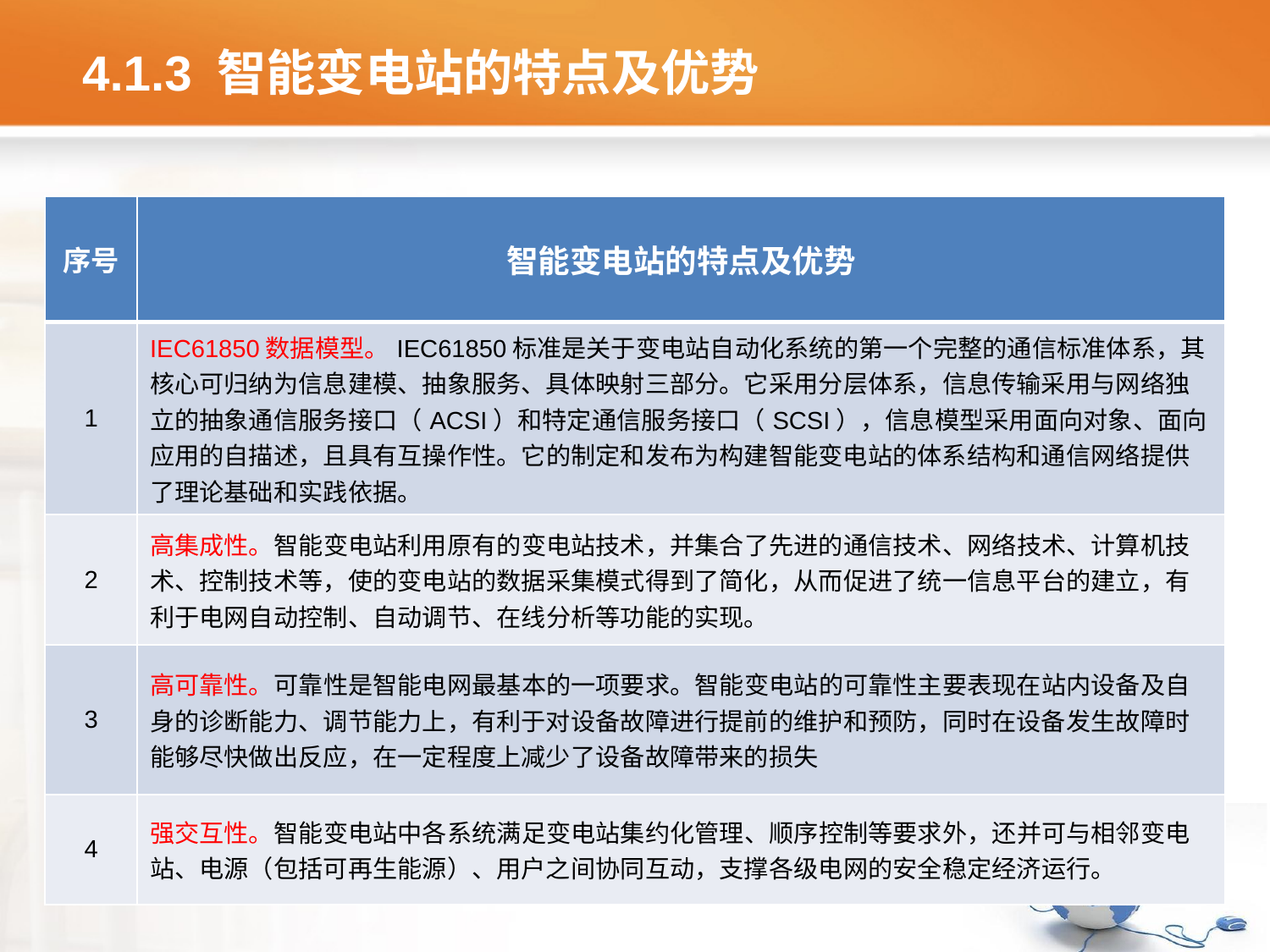

# 4.1.3 智能变电站的特点及优势
| 序号 | 智能变电站的特点及优势 |
| --- | --- |
| 1 | IEC61850数据模型。IEC61850标准是关于变电站自动化系统的第一个完整的通信标准体系，其核心可归纳为信息建模、抽象服务、具体映射三部分。它采用分层体系，信息传输采用与网络独立的抽象通信服务接口（ACSI）和特定通信服务接口（SCSI），信息模型采用面向对象、面向应用的自描述，且具有互操作性。它的制定和发布为构建智能变电站的体系结构和通信网络提供了理论基础和实践依据。 |
| 2 | 高集成性。智能变电站利用原有的变电站技术，并集合了先进的通信技术、网络技术、计算机技术、控制技术等，使的变电站的数据采集模式得到了简化，从而促进了统一信息平台的建立，有利于电网自动控制、自动调节、在线分析等功能的实现。 |
| 3 | 高可靠性。可靠性是智能电网最基本的一项要求。智能变电站的可靠性主要表现在站内设备及自身的诊断能力、调节能力上，有利于对设备故障进行提前的维护和预防，同时在设备发生故障时能够尽快做出反应，在一定程度上减少了设备故障带来的损失 |
| 4 | 强交互性。智能变电站中各系统满足变电站集约化管理、顺序控制等要求外，还并可与相邻变电站、电源（包括可再生能源）、用户之间协同互动，支撑各级电网的安全稳定经济运行。 |